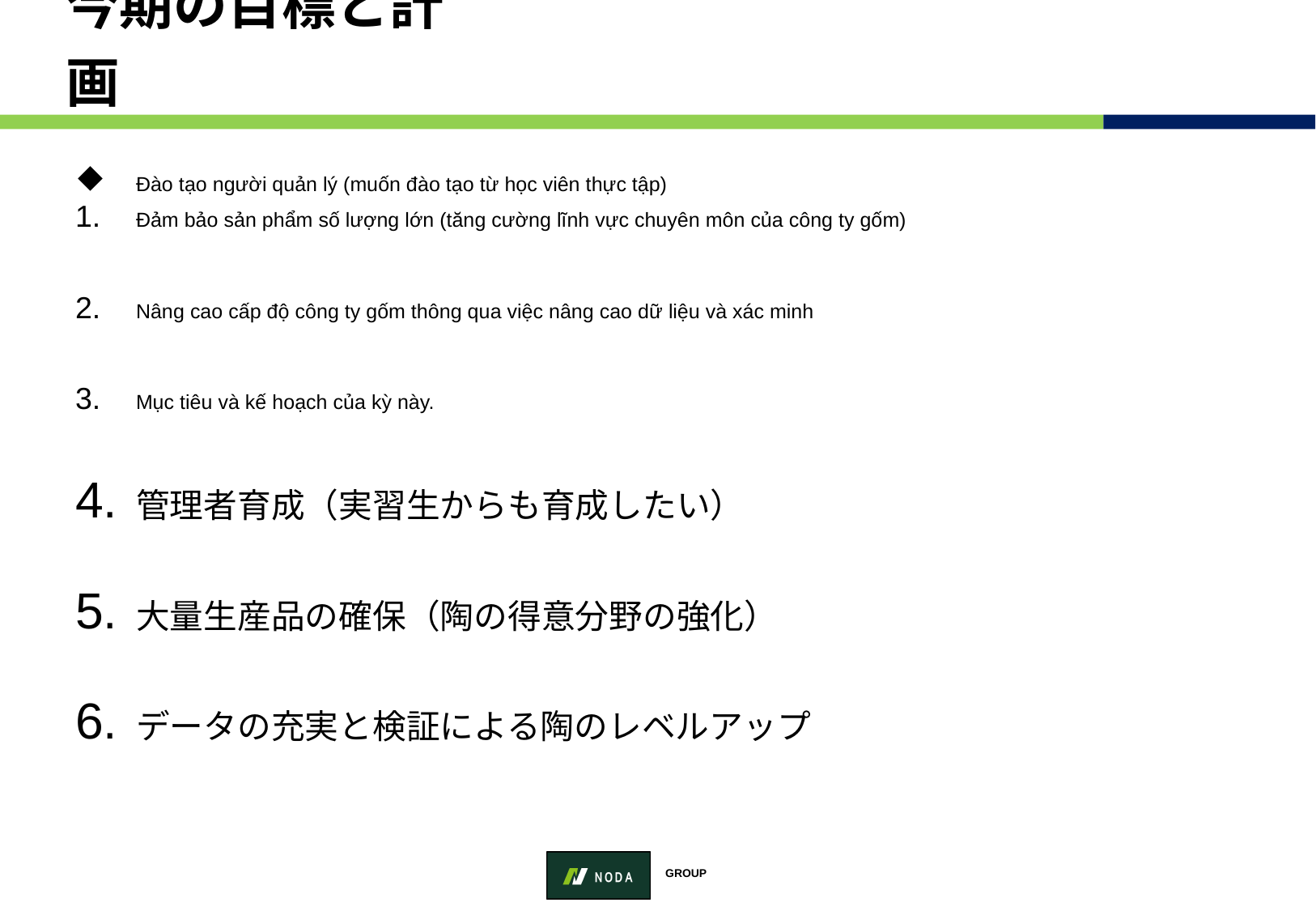

# 今期の目標と計画

Đào tạo người quản lý (muốn đào tạo từ học viên thực tập)
Đảm bảo sản phẩm số lượng lớn (tăng cường lĩnh vực chuyên môn của công ty gốm)

Nâng cao cấp độ công ty gốm thông qua việc nâng cao dữ liệu và xác minh

Mục tiêu và kế hoạch của kỳ này.

管理者育成（実習生からも育成したい）

大量生産品の確保（陶の得意分野の強化）

データの充実と検証による陶のレベルアップ